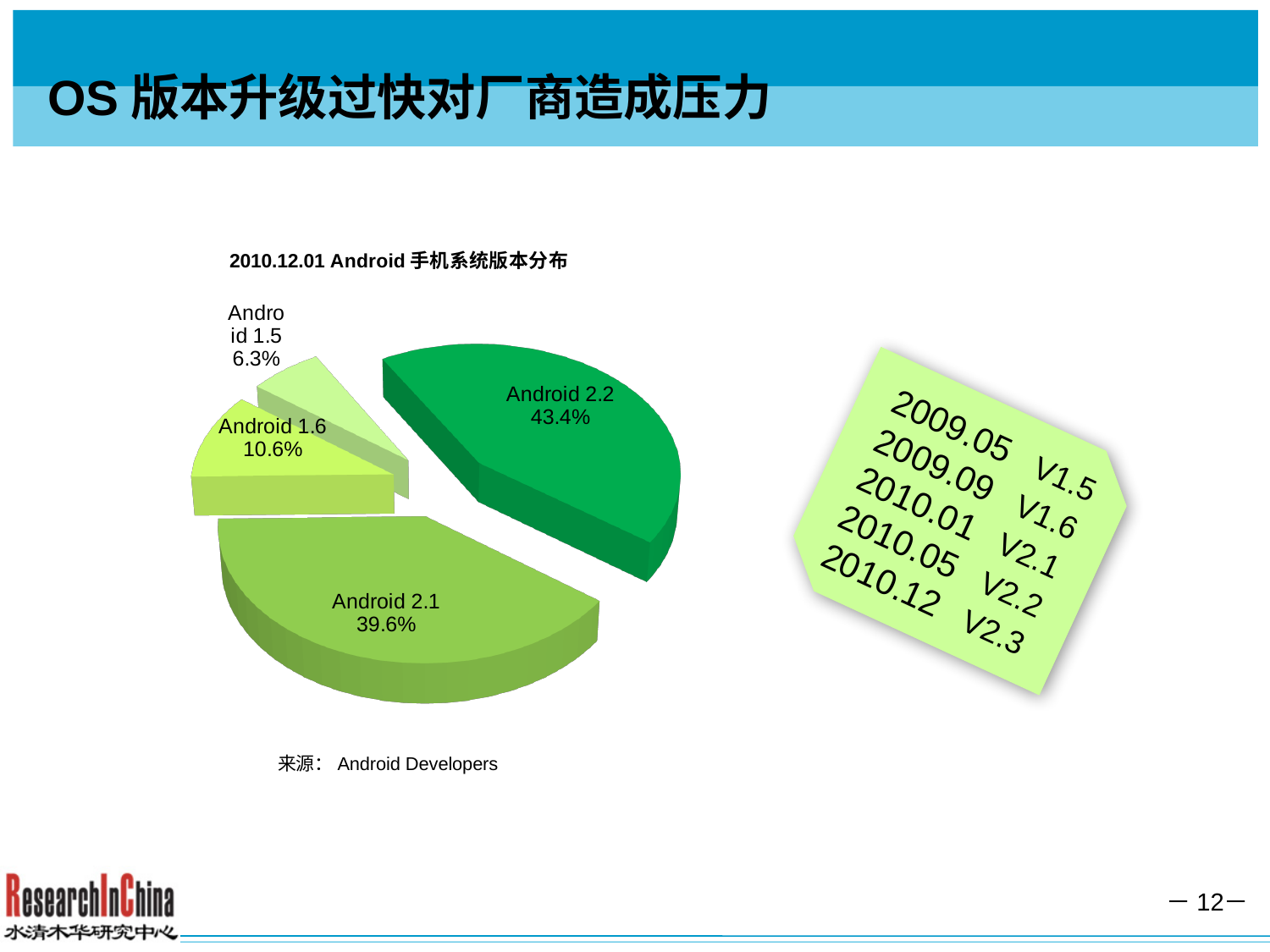

# OS版本升级过快对厂商造成压力

[unsupported chart]

2009.05   V1.5
2009.09   V1.6
2010.01   V2.1
2010.05   V2.2
2010.12   V2.3
来源：Android Developers
－12－